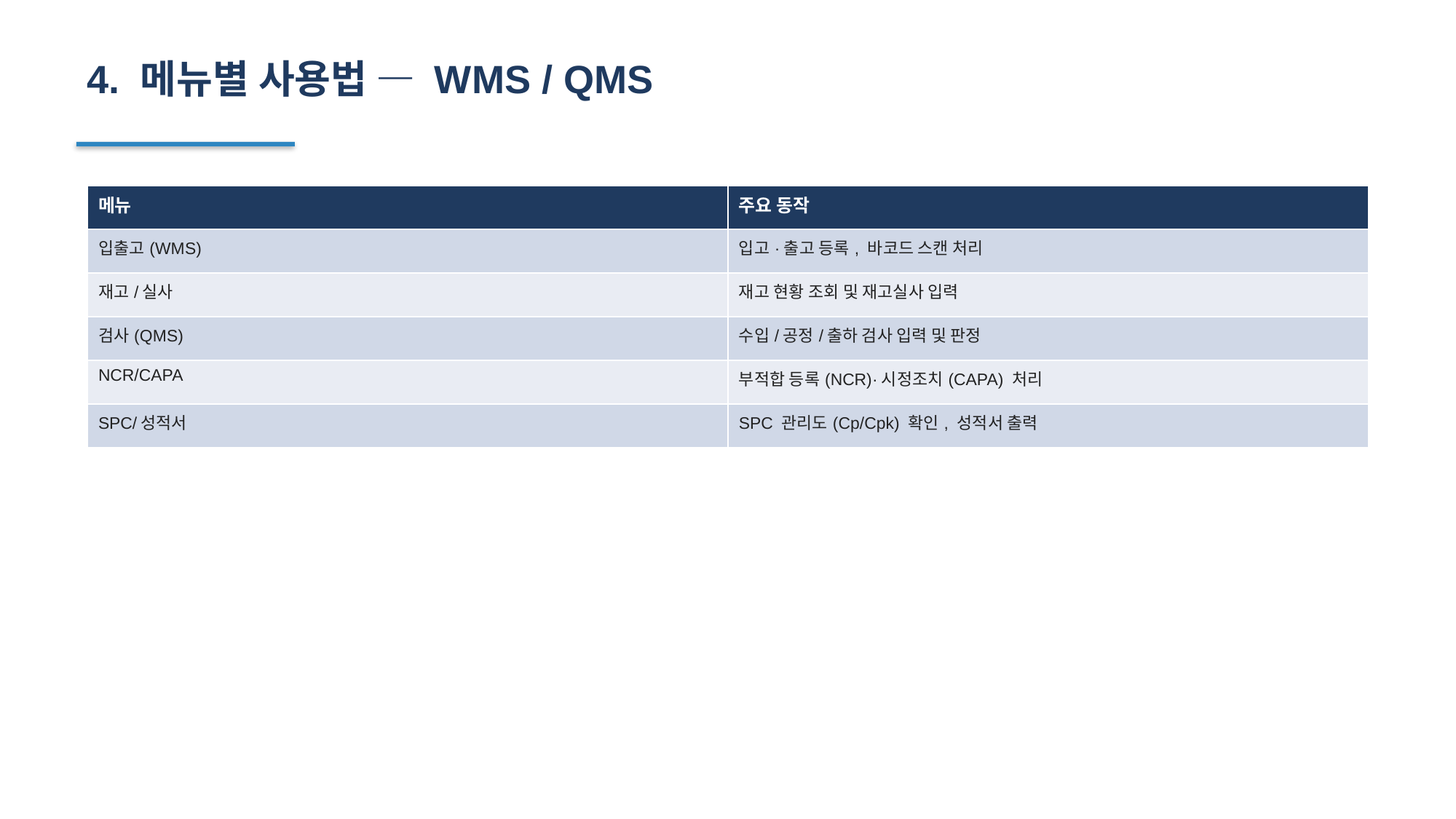

4. 메뉴별 사용법 — WMS / QMS

| 메뉴 | 주요 동작 |
| --- | --- |
| 입출고(WMS) | 입고·출고 등록, 바코드 스캔 처리 |
| 재고/실사 | 재고 현황 조회 및 재고실사 입력 |
| 검사(QMS) | 수입/공정/출하 검사 입력 및 판정 |
| NCR/CAPA | 부적합 등록(NCR)·시정조치(CAPA) 처리 |
| SPC/성적서 | SPC 관리도(Cp/Cpk) 확인, 성적서 출력 |